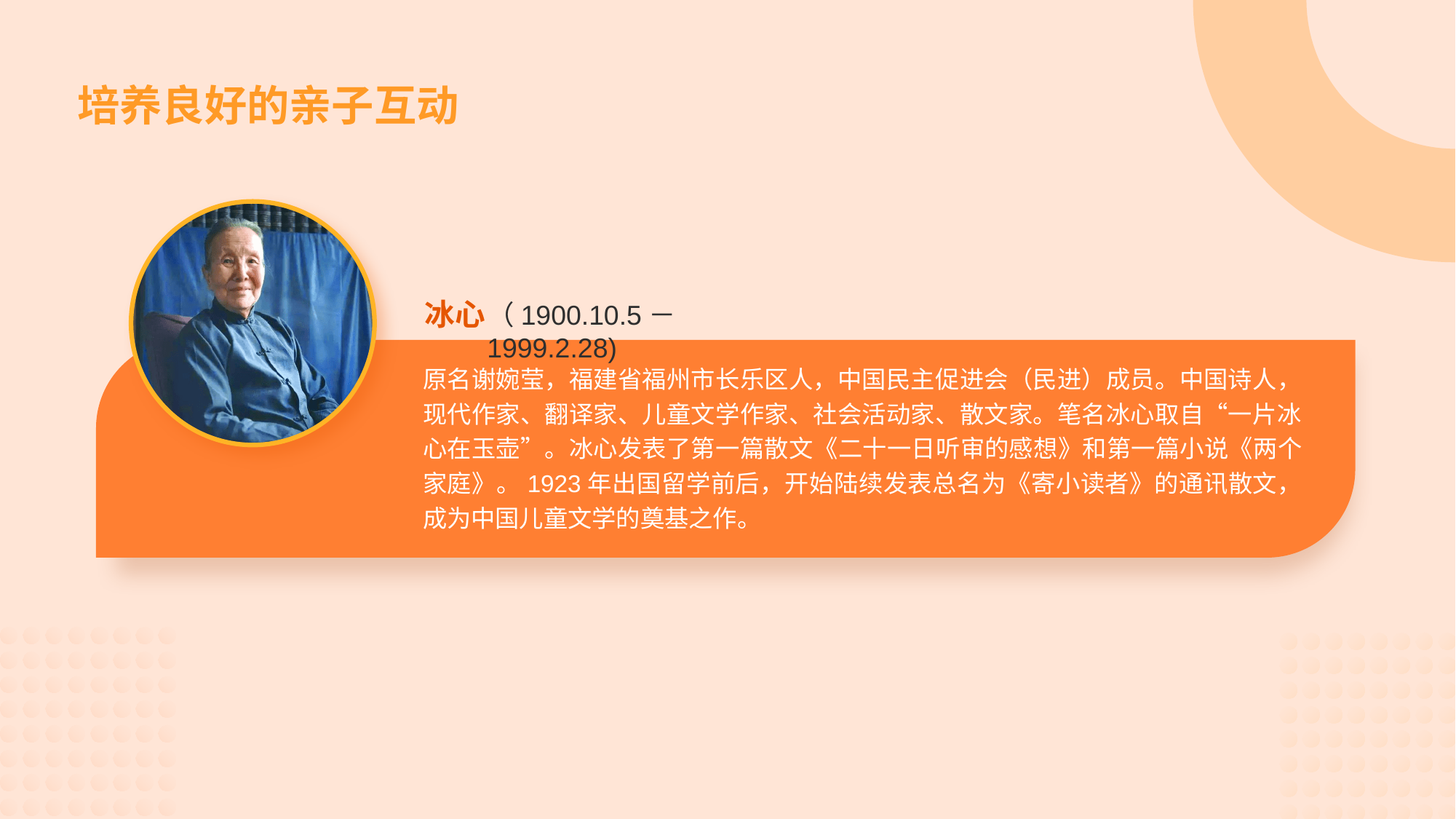

# 培养良好的亲子互动

冰心
（1900.10.5－1999.2.28)

原名谢婉莹，福建省福州市长乐区人，中国民主促进会（民进）成员。中国诗人，现代作家、翻译家、儿童文学作家、社会活动家、散文家。笔名冰心取自“一片冰心在玉壶”。冰心发表了第一篇散文《二十一日听审的感想》和第一篇小说《两个家庭》。1923年出国留学前后，开始陆续发表总名为《寄小读者》的通讯散文，成为中国儿童文学的奠基之作。